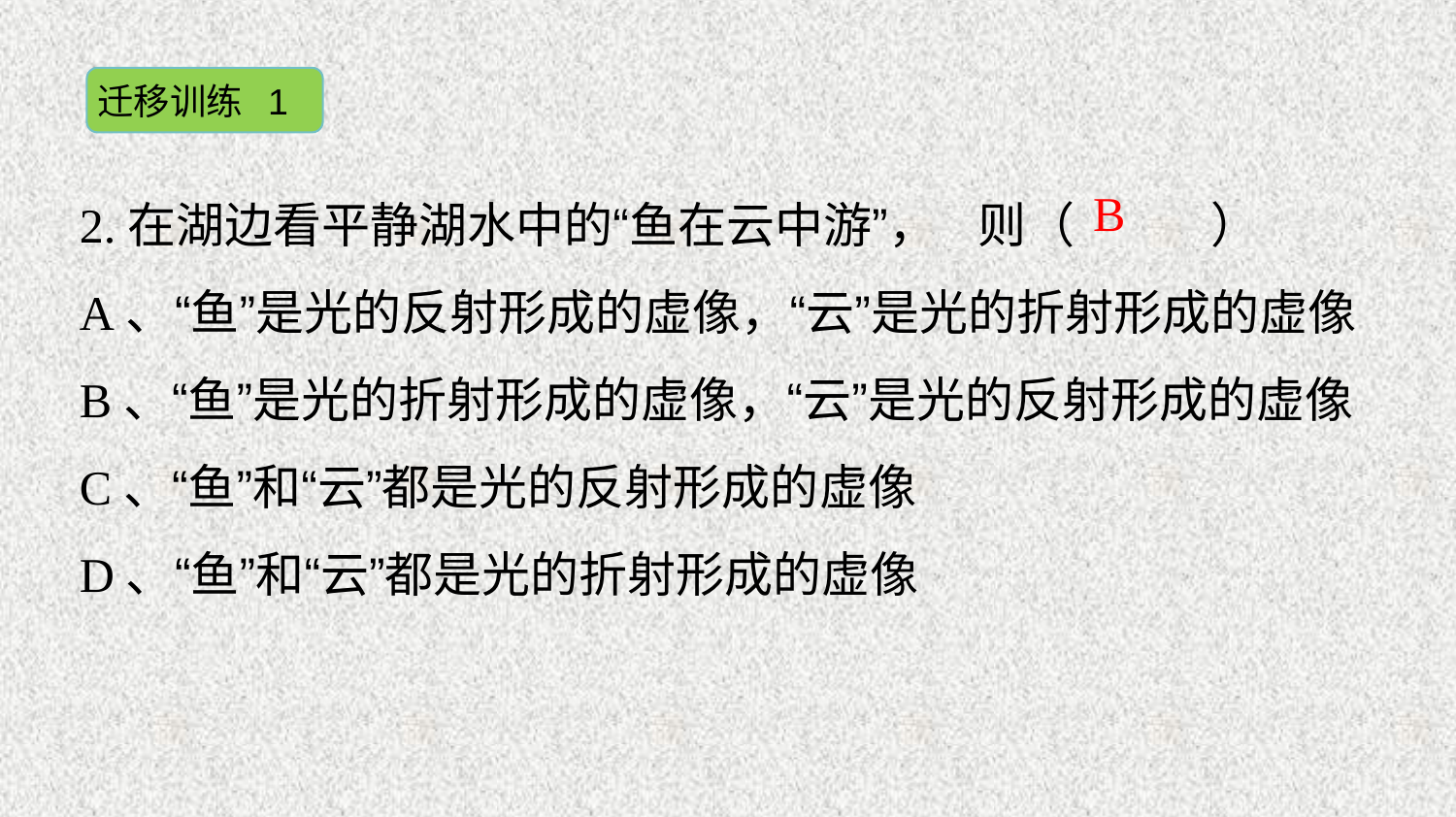

迁移训练  1
2.在湖边看平静湖水中的“鱼在云中游”，   则（          ）
A、“鱼”是光的反射形成的虚像，“云”是光的折射形成的虚像
B、“鱼”是光的折射形成的虚像，“云”是光的反射形成的虚像
C、“鱼”和“云”都是光的反射形成的虚像
D、“鱼”和“云”都是光的折射形成的虚像
B